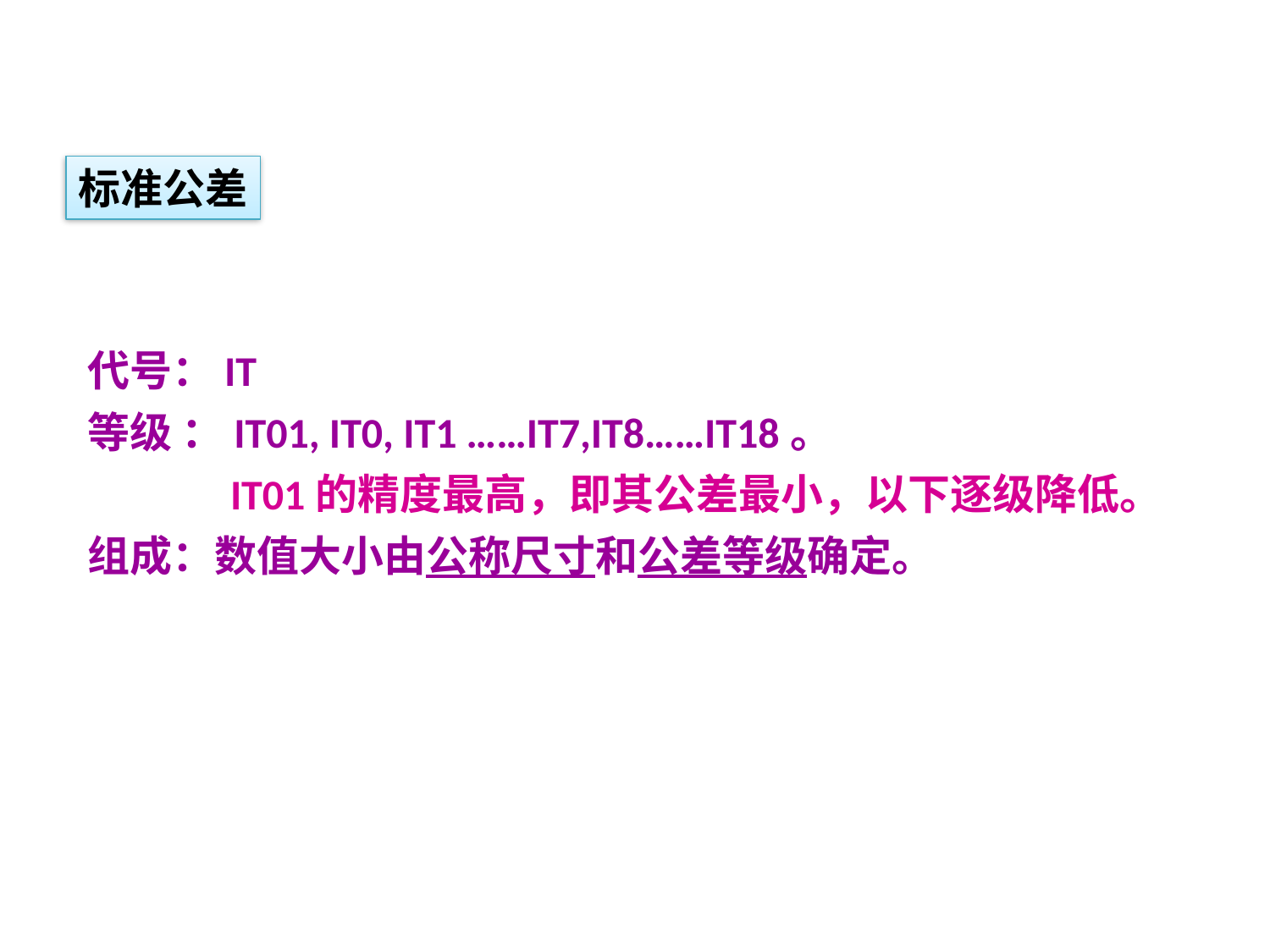

标准公差

代号：IT
等级 ：IT01, IT0, IT1 ……IT7,IT8……IT18。
               IT01的精度最高，即其公差最小，以下逐级降低。
组成：数值大小由公称尺寸和公差等级确定。